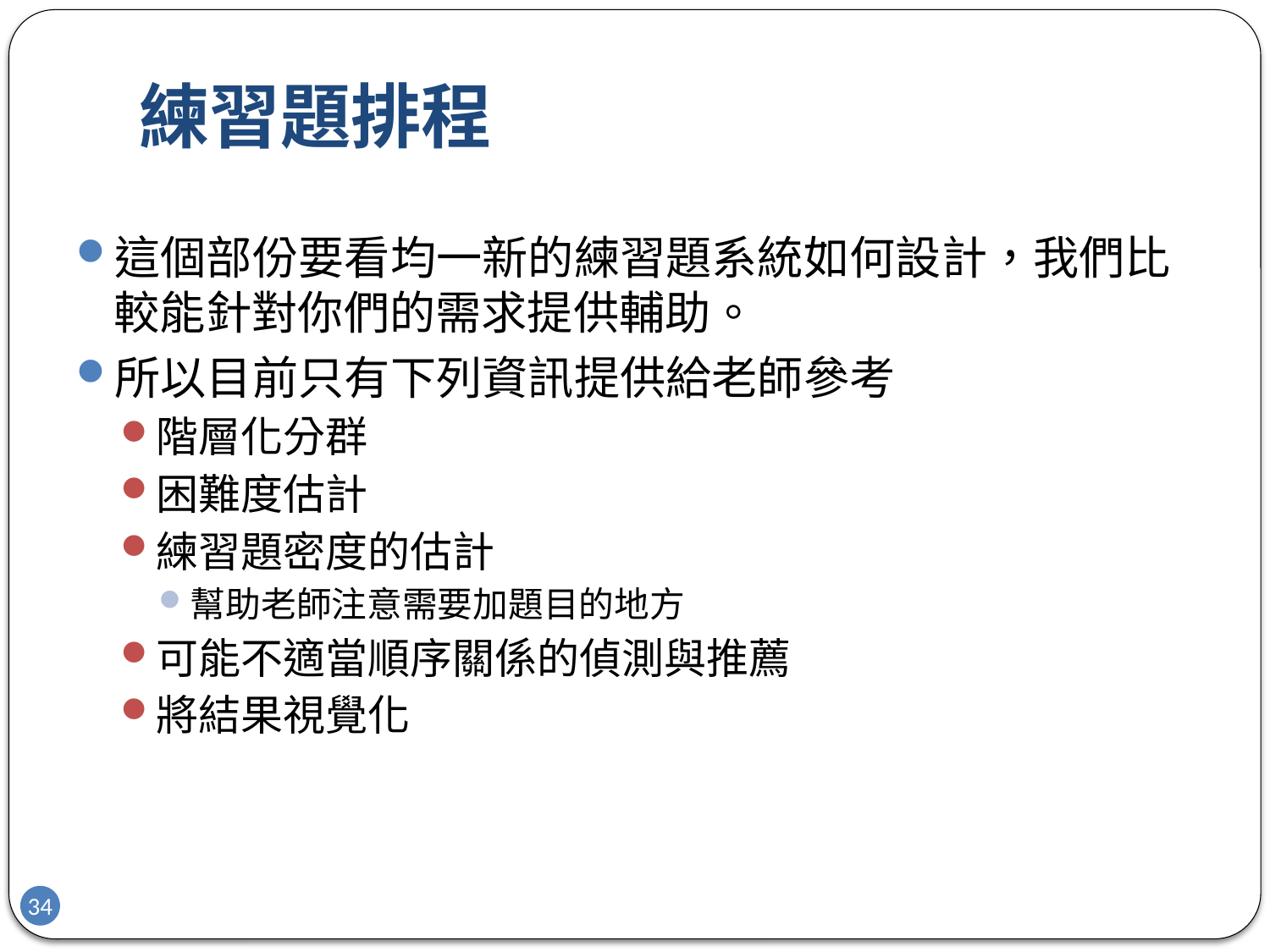

# 練習題排程
這個部份要看均一新的練習題系統如何設計，我們比較能針對你們的需求提供輔助。
所以目前只有下列資訊提供給老師參考
階層化分群
困難度估計
練習題密度的估計
幫助老師注意需要加題目的地方
可能不適當順序關係的偵測與推薦
將結果視覺化

34